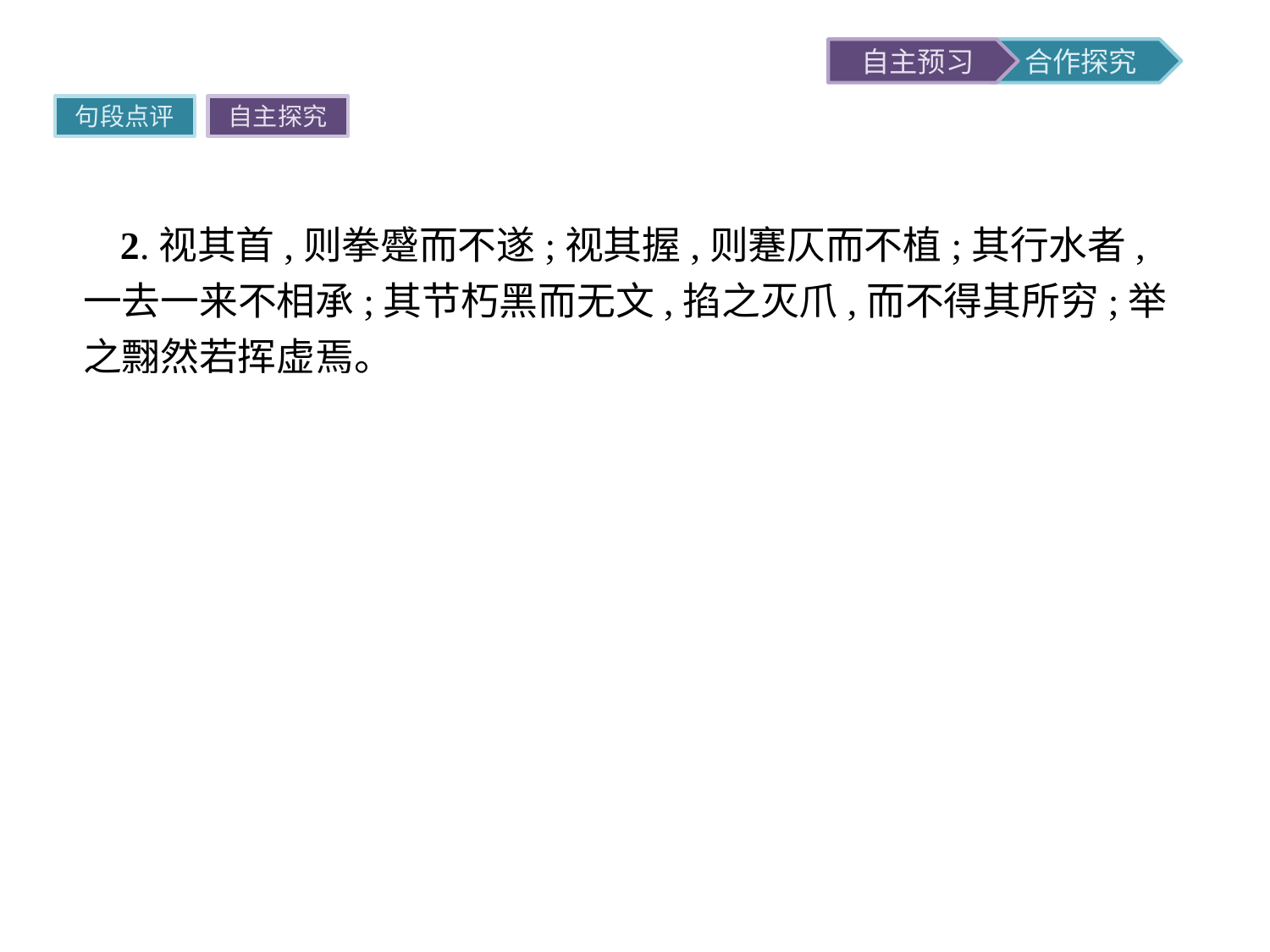

句段点评
自主探究
2.视其首,则拳蹙而不遂;视其握,则蹇仄而不植;其行水者,一去一来不相承;其节朽黑而无文,掐之灭爪,而不得其所穷;举之翲然若挥虚焉。
翻译看看鞭梢卷曲不顺;看那鞭子的柄歪曲不正;鞭行前后衔接不和谐流畅;它的节朽败没有纹理;用指头掐鞭子,指甲陷没进去了,却不知道有多深;举起它,飘飘然如同无物。
点评此句连用几个分句,对马鞭的外形进行了描写,非常生动传神,抓住了鞭子的顶部、柄、缨、节等局部的特征,让我们感觉到此鞭子质地粗劣,徒有其表。说明了鞭贾人售伪欺世,更突出富人买下它其实是物所不值。